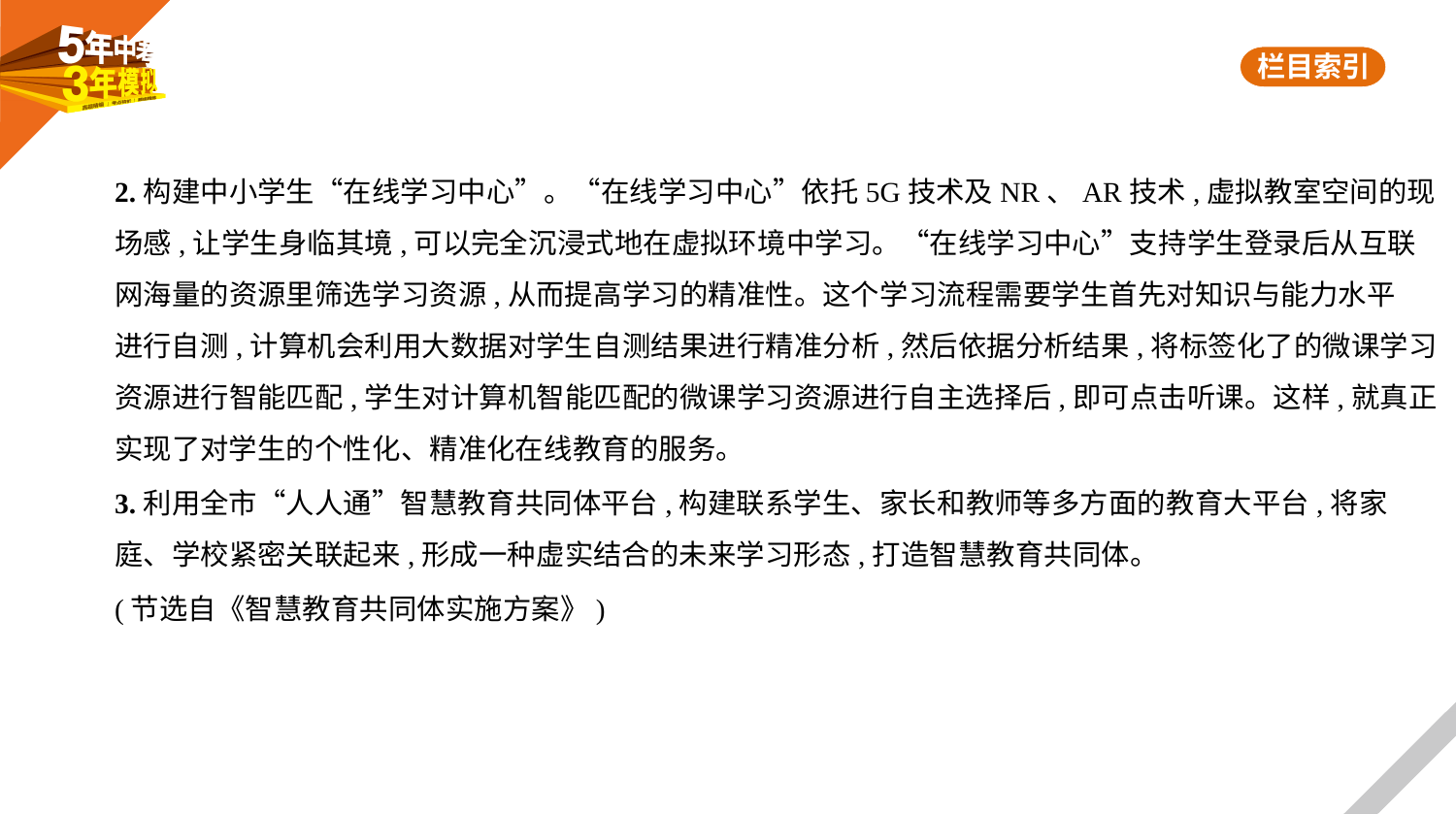

2.构建中小学生“在线学习中心”。“在线学习中心”依托5G技术及NR、AR技术,虚拟教室空间的现
场感,让学生身临其境,可以完全沉浸式地在虚拟环境中学习。“在线学习中心”支持学生登录后从互联
网海量的资源里筛选学习资源,从而提高学习的精准性。这个学习流程需要学生首先对知识与能力水平
进行自测,计算机会利用大数据对学生自测结果进行精准分析,然后依据分析结果,将标签化了的微课学习
资源进行智能匹配,学生对计算机智能匹配的微课学习资源进行自主选择后,即可点击听课。这样,就真正
实现了对学生的个性化、精准化在线教育的服务。
3.利用全市“人人通”智慧教育共同体平台,构建联系学生、家长和教师等多方面的教育大平台,将家
庭、学校紧密关联起来,形成一种虚实结合的未来学习形态,打造智慧教育共同体。
(节选自《智慧教育共同体实施方案》)